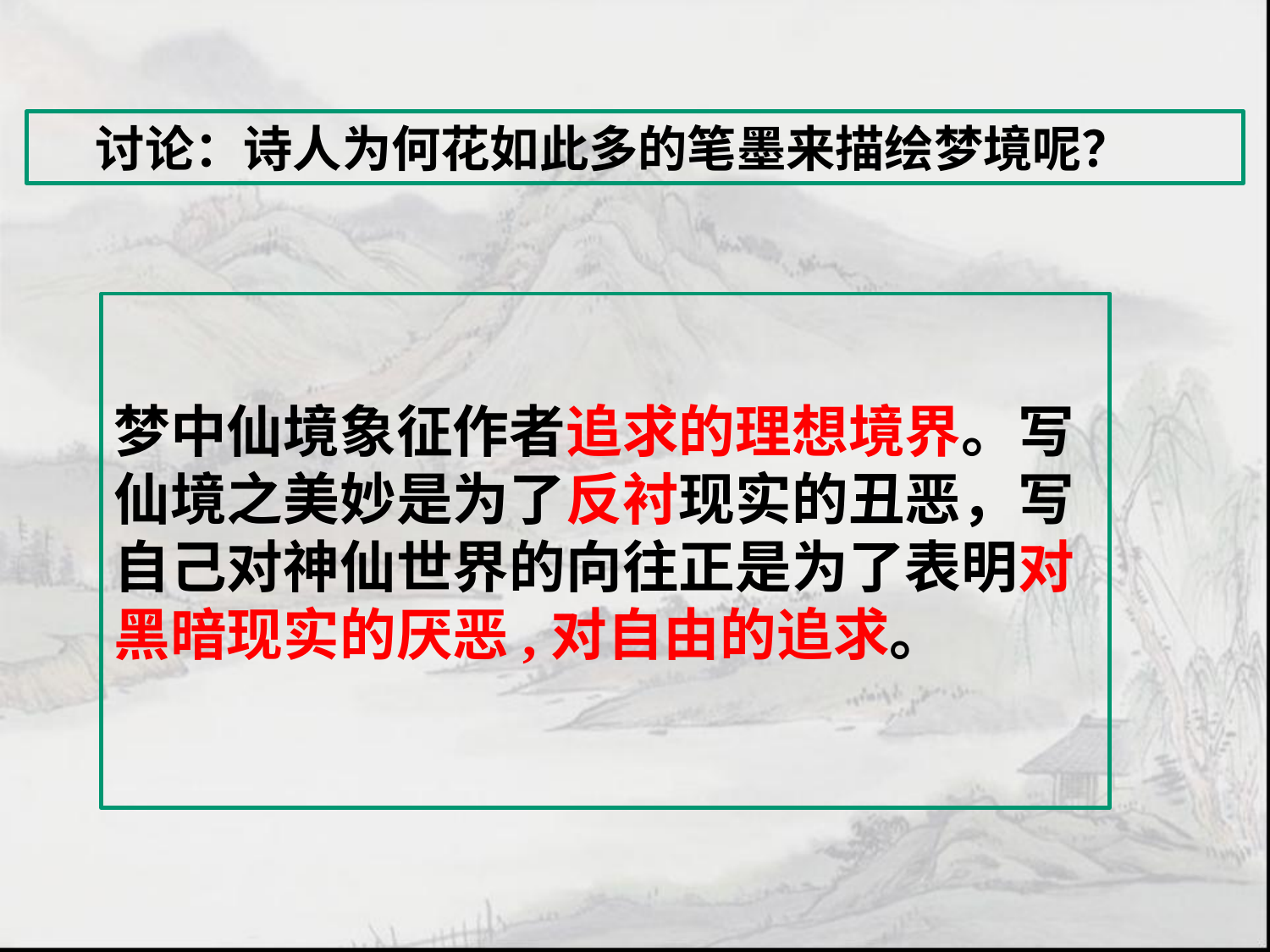

讨论：诗人为何花如此多的笔墨来描绘梦境呢？

梦中仙境象征作者追求的理想境界。写仙境之美妙是为了反衬现实的丑恶，写自己对神仙世界的向往正是为了表明对黑暗现实的厌恶,对自由的追求。